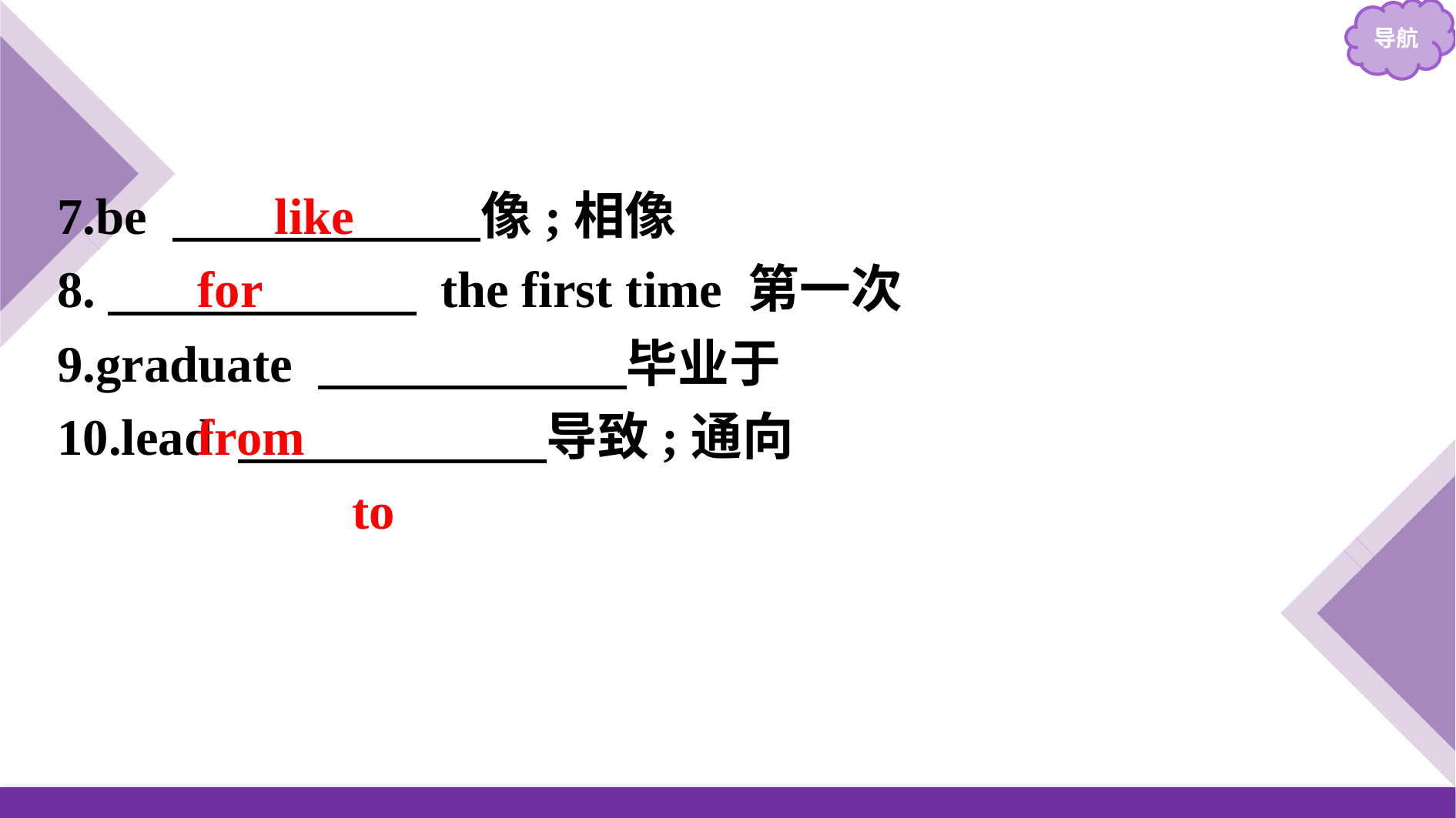

7.be 　　　　　　像;相像
8.　　　　　　 the first time 第一次
9.graduate 　　　　　　毕业于
10.lead 　　　　　　导致;通向
      like
for
                from
            to